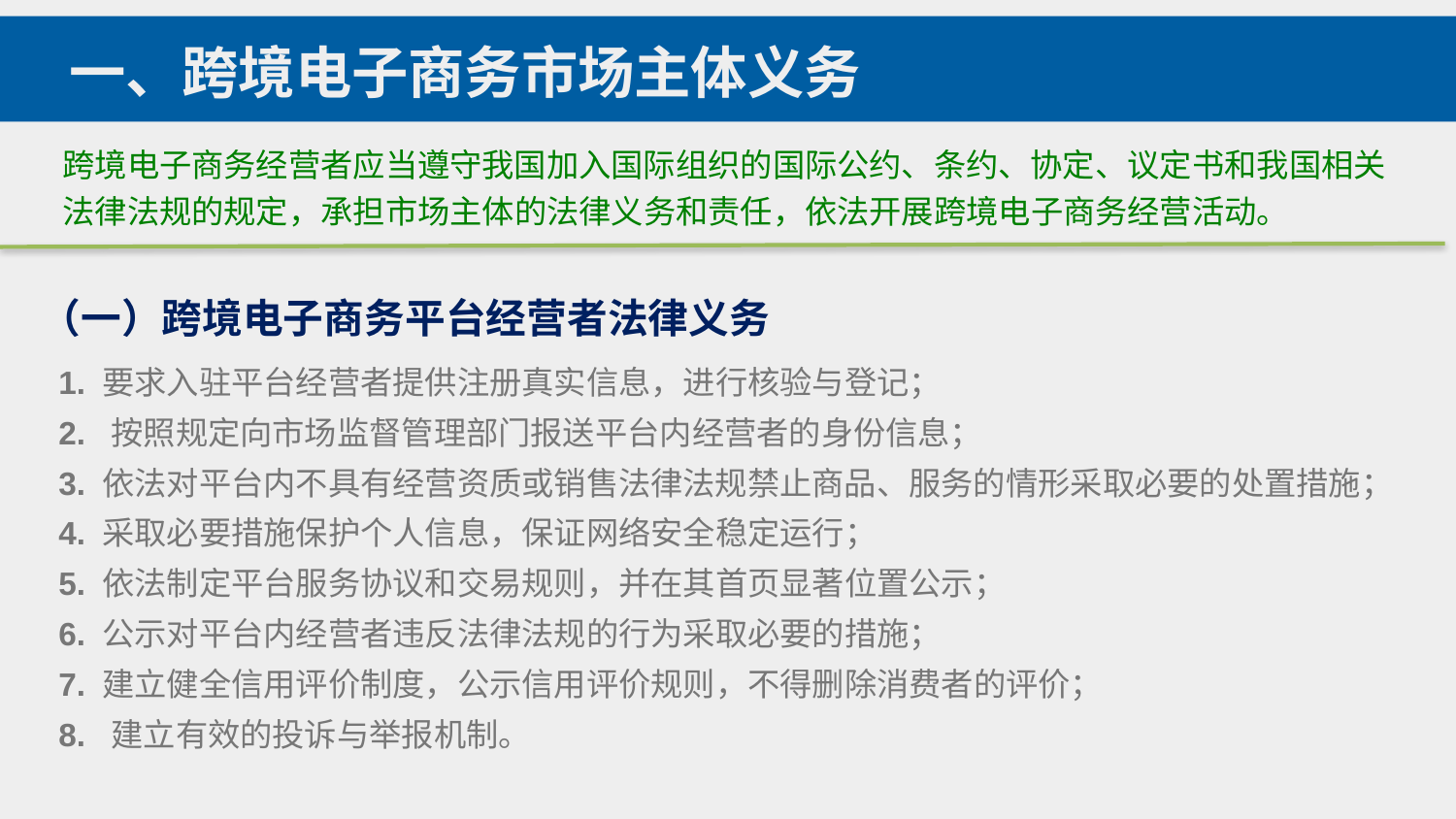

一、跨境电子商务市场主体义务
跨境电子商务经营者应当遵守我国加入国际组织的国际公约、条约、协定、议定书和我国相关法律法规的规定，承担市场主体的法律义务和责任，依法开展跨境电子商务经营活动。
（一）跨境电子商务平台经营者法律义务
1. 要求入驻平台经营者提供注册真实信息，进行核验与登记；
2.  按照规定向市场监督管理部门报送平台内经营者的身份信息；
3. 依法对平台内不具有经营资质或销售法律法规禁止商品、服务的情形采取必要的处置措施；
4. 采取必要措施保护个人信息，保证网络安全稳定运行；
5. 依法制定平台服务协议和交易规则，并在其首页显著位置公示；
6. 公示对平台内经营者违反法律法规的行为采取必要的措施；
7. 建立健全信用评价制度，公示信用评价规则，不得删除消费者的评价；
8.  建立有效的投诉与举报机制。